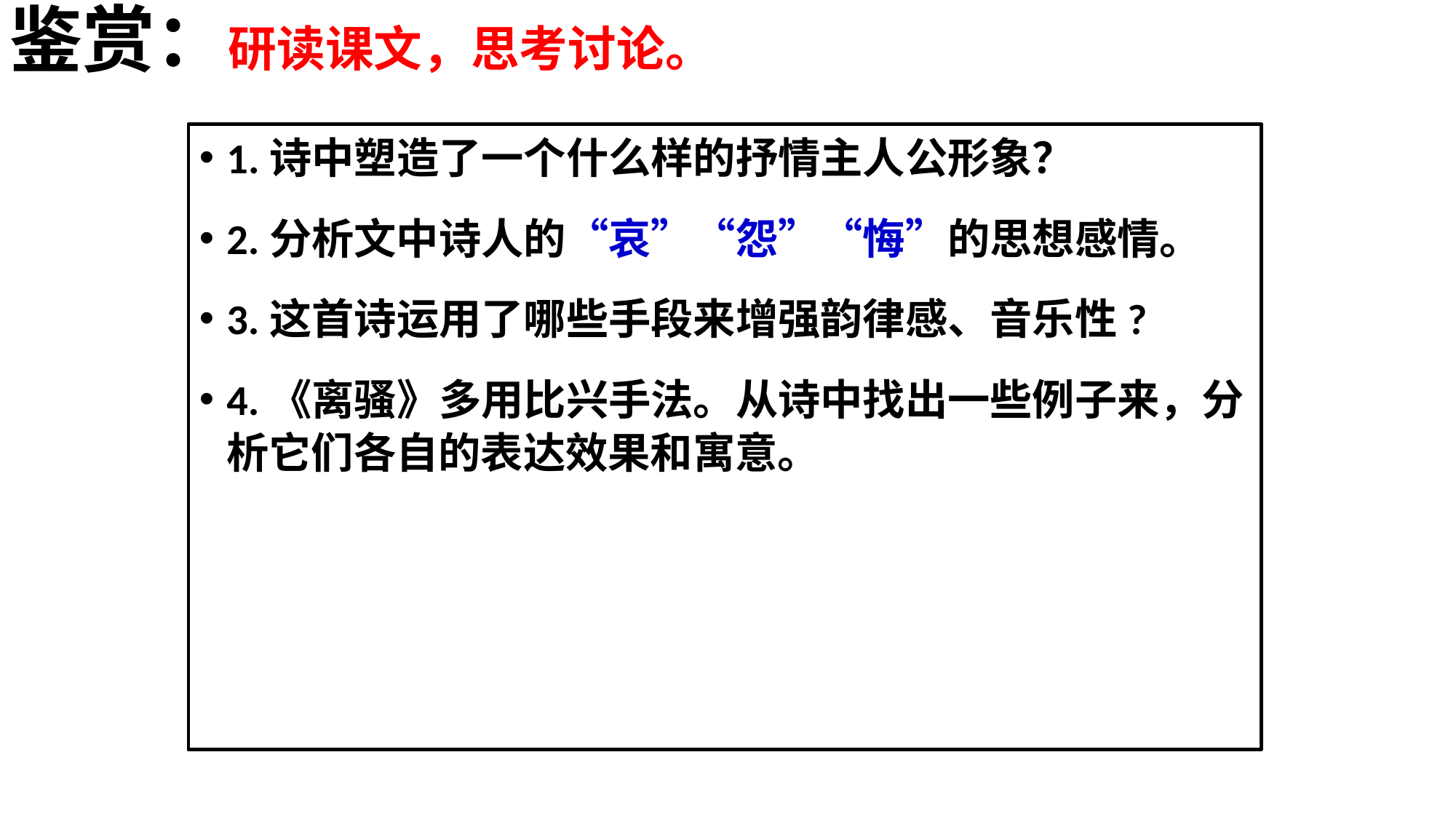

# 鉴赏：研读课文，思考讨论。
1.诗中塑造了一个什么样的抒情主人公形象？
2.分析文中诗人的“哀”“怨”“悔”的思想感情。
3.这首诗运用了哪些手段来增强韵律感、音乐性?
4.《离骚》多用比兴手法。从诗中找出一些例子来，分析它们各自的表达效果和寓意。